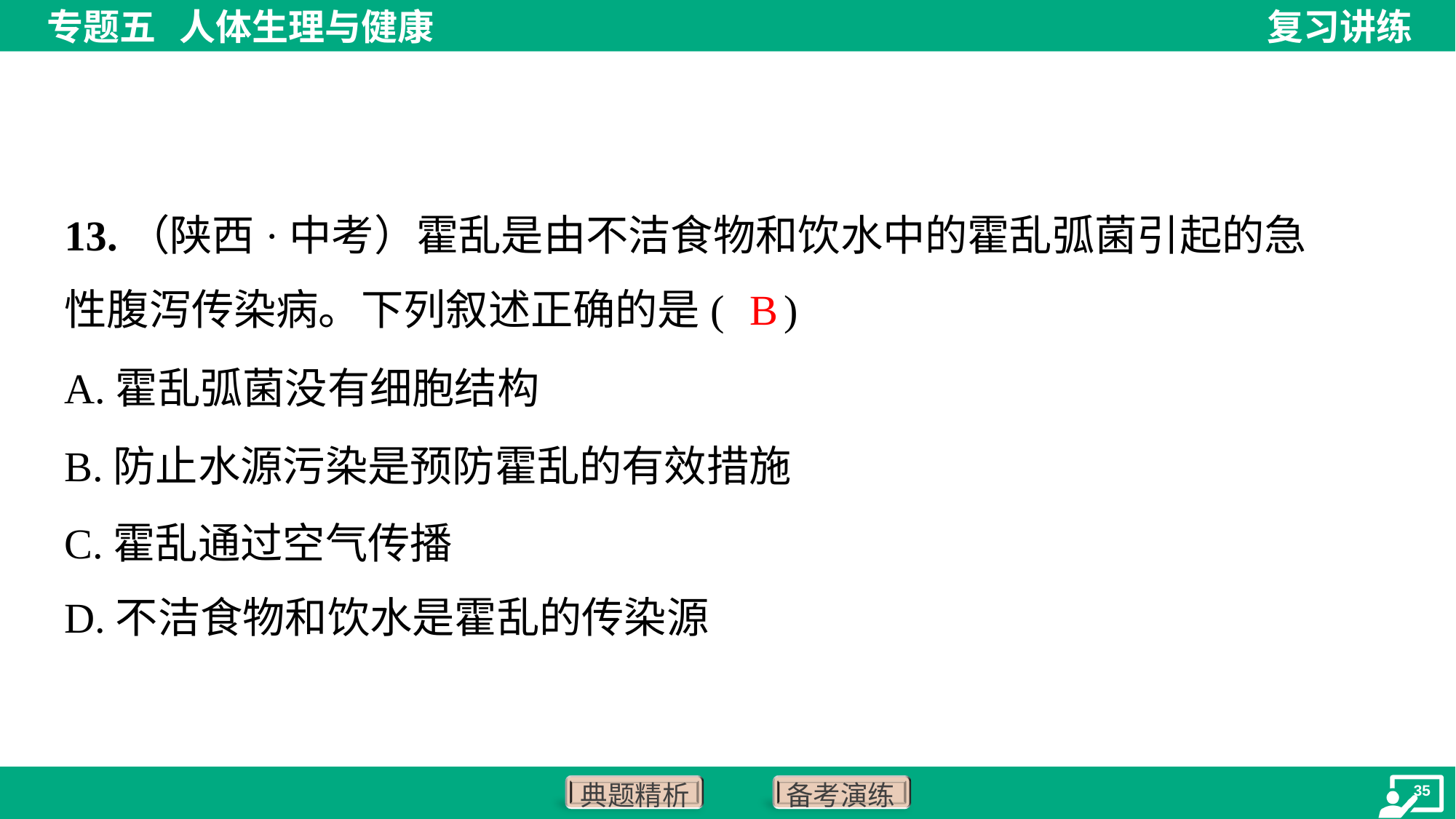

13.（陕西·中考）霍乱是由不洁食物和饮水中的霍乱弧菌引起的急
性腹泻传染病。下列叙述正确的是(     )
B
A.霍乱弧菌没有细胞结构
B.防止水源污染是预防霍乱的有效措施
C.霍乱通过空气传播
D.不洁食物和饮水是霍乱的传染源